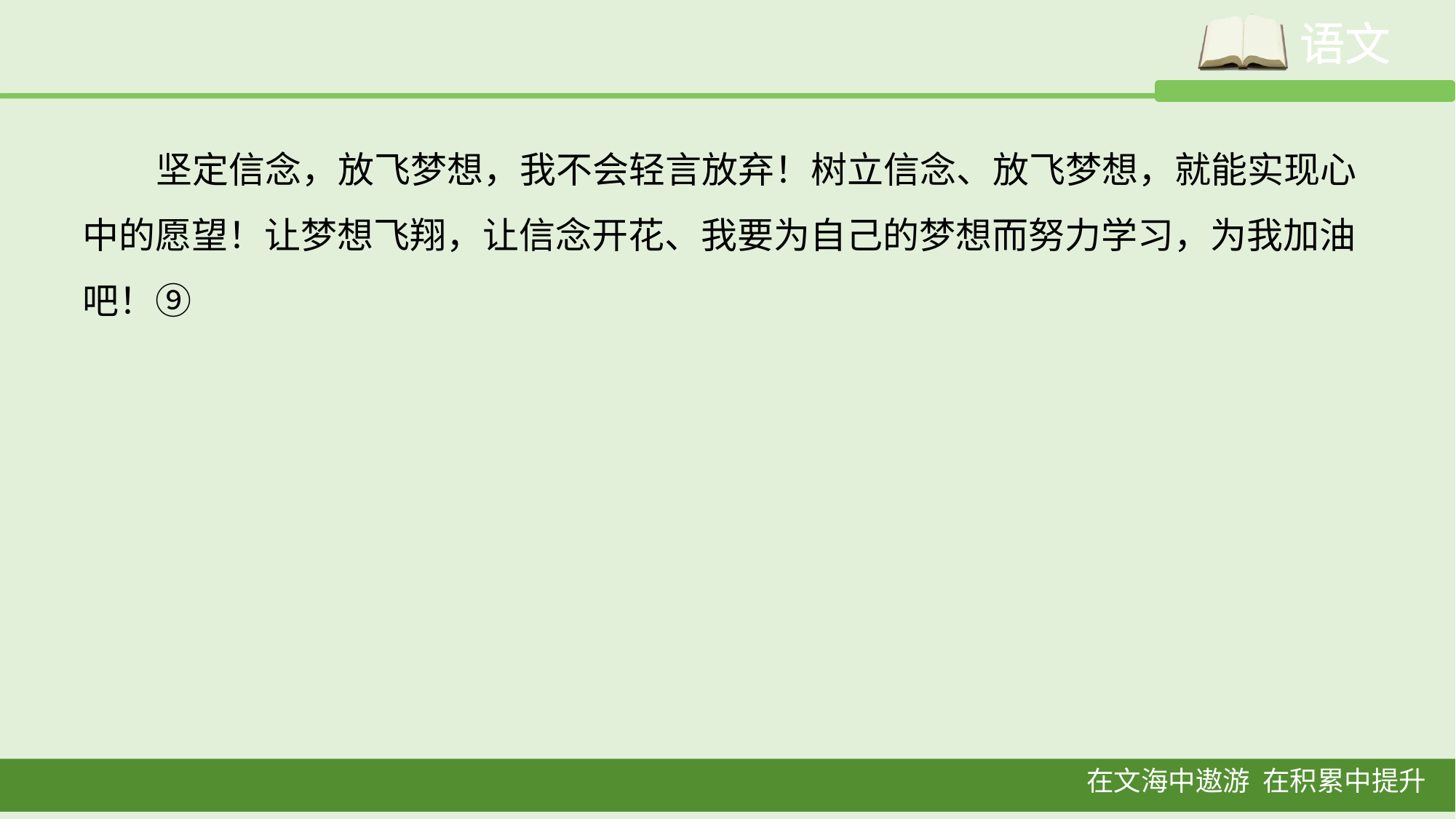

坚定信念，放飞梦想，我不会轻言放弃！树立信念、放飞梦想，就能实现心中的愿望！让梦想飞翔，让信念开花、我要为自己的梦想而努力学习，为我加油吧！⑨